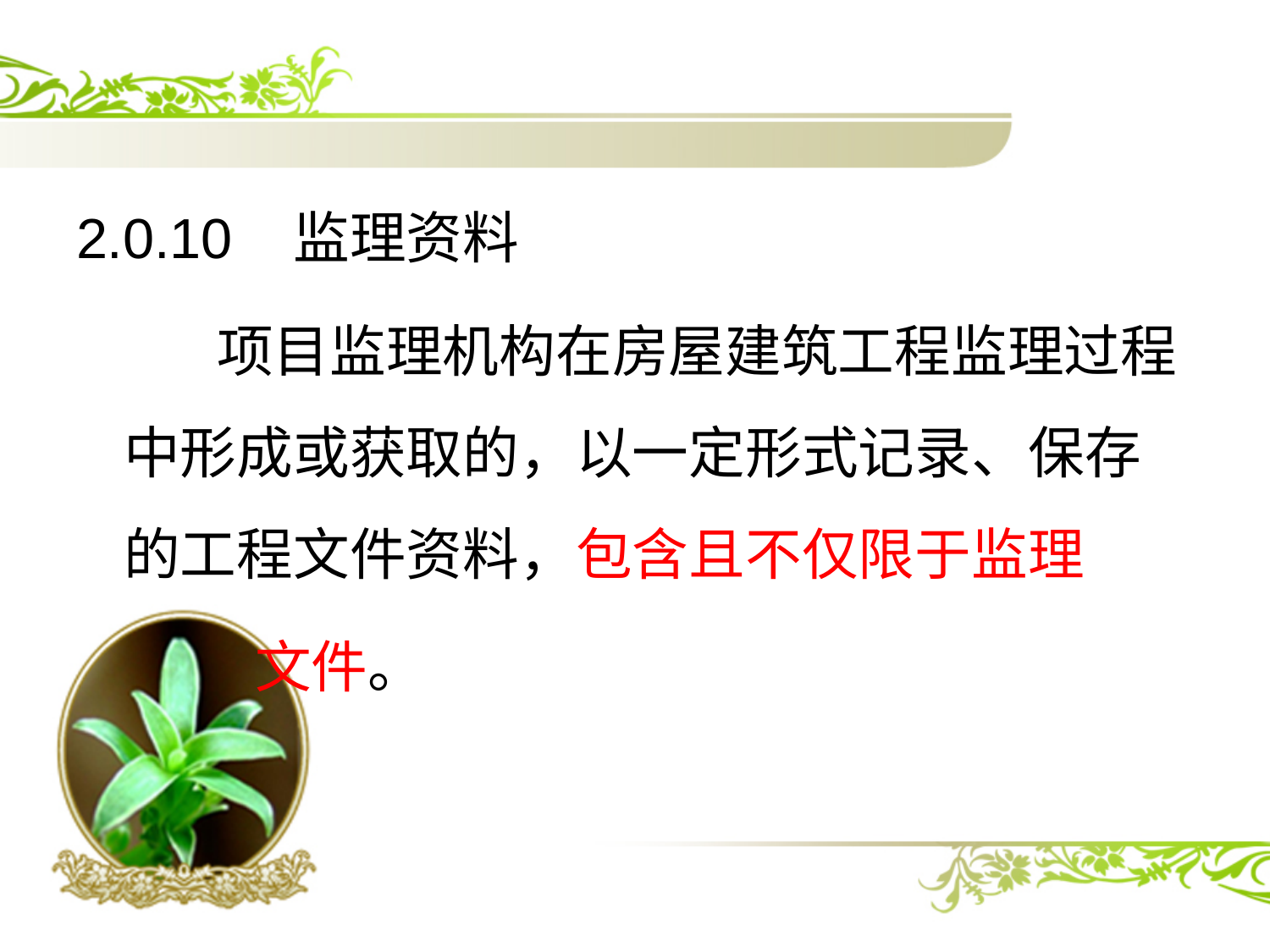

#
2.0.10   监理资料
          项目监理机构在房屋建筑工程监理过程中形成或获取的，以一定形式记录、保存的工程文件资料，包含且不仅限于监理
             文件。